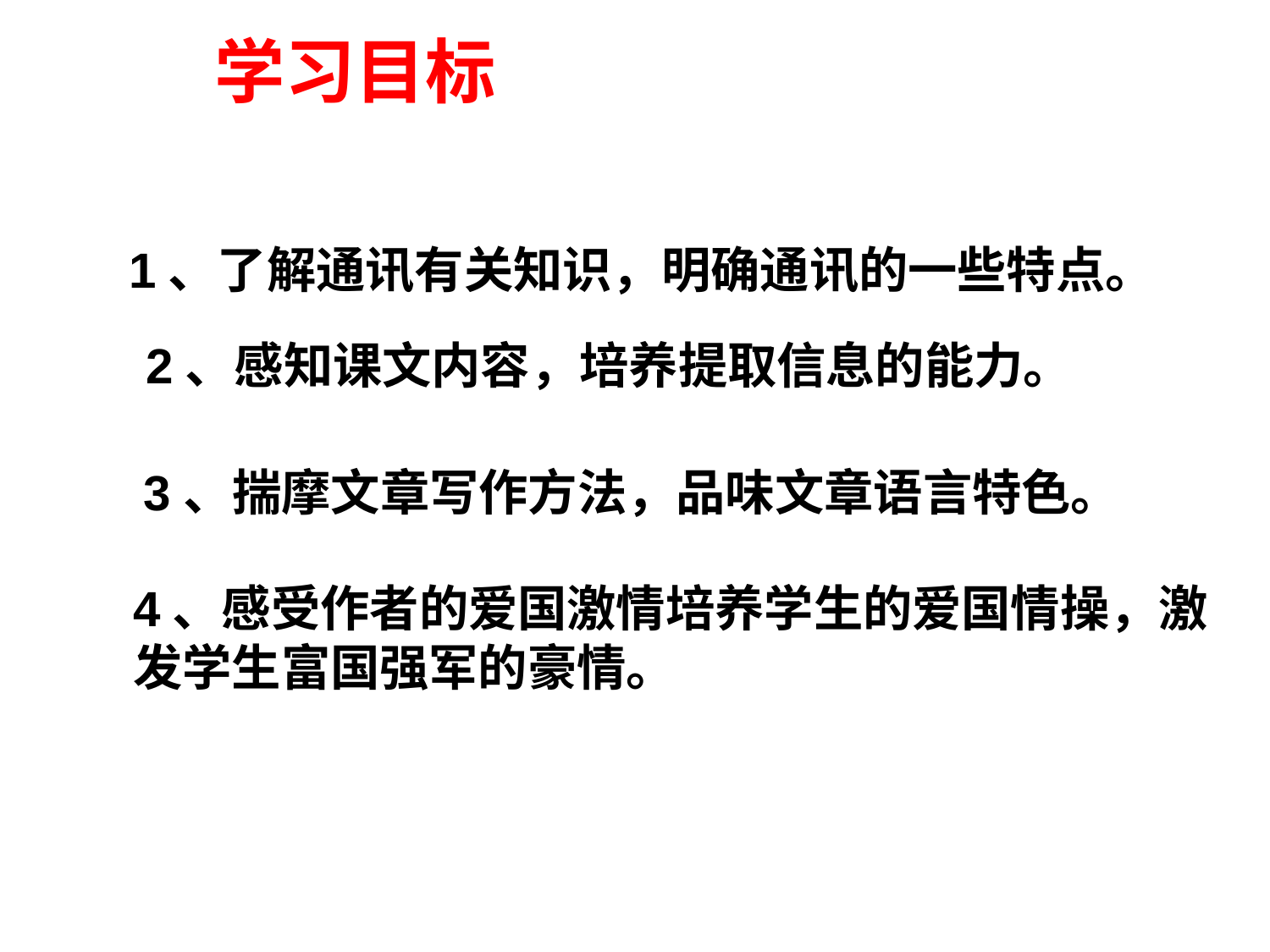

学习目标
1、了解通讯有关知识，明确通讯的一些特点。
2、感知课文内容，培养提取信息的能力。
3、揣摩文章写作方法，品味文章语言特色。
4、感受作者的爱国激情培养学生的爱国情操，激
发学生富国强军的豪情。